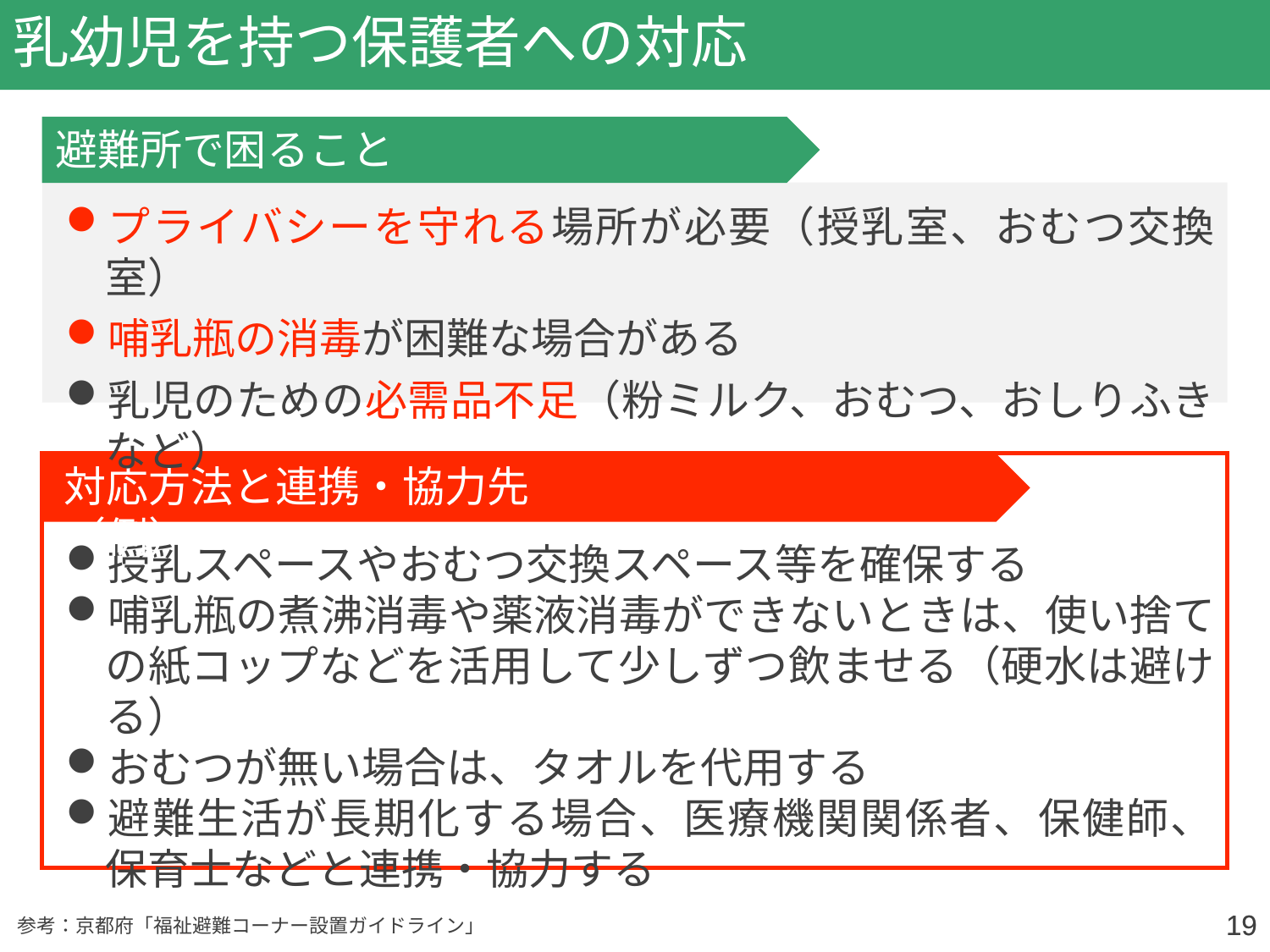

# 乳幼児を持つ保護者への対応

避難所で困ること

プライバシーを守れる場所が必要（授乳室、おむつ交換室）
哺乳瓶の消毒が困難な場合がある
乳児のための必需品不足（粉ミルク、おむつ、おしりふきなど）

対応方法と連携・協力先（例）

授乳スペースやおむつ交換スペース等を確保する
哺乳瓶の煮沸消毒や薬液消毒ができないときは、使い捨ての紙コップなどを活用して少しずつ飲ませる（硬水は避ける）
おむつが無い場合は、タオルを代用する
避難生活が長期化する場合、医療機関関係者、保健師、
保育士などと連携・協力する
19
19
参考：京都府「福祉避難コーナー設置ガイドライン」